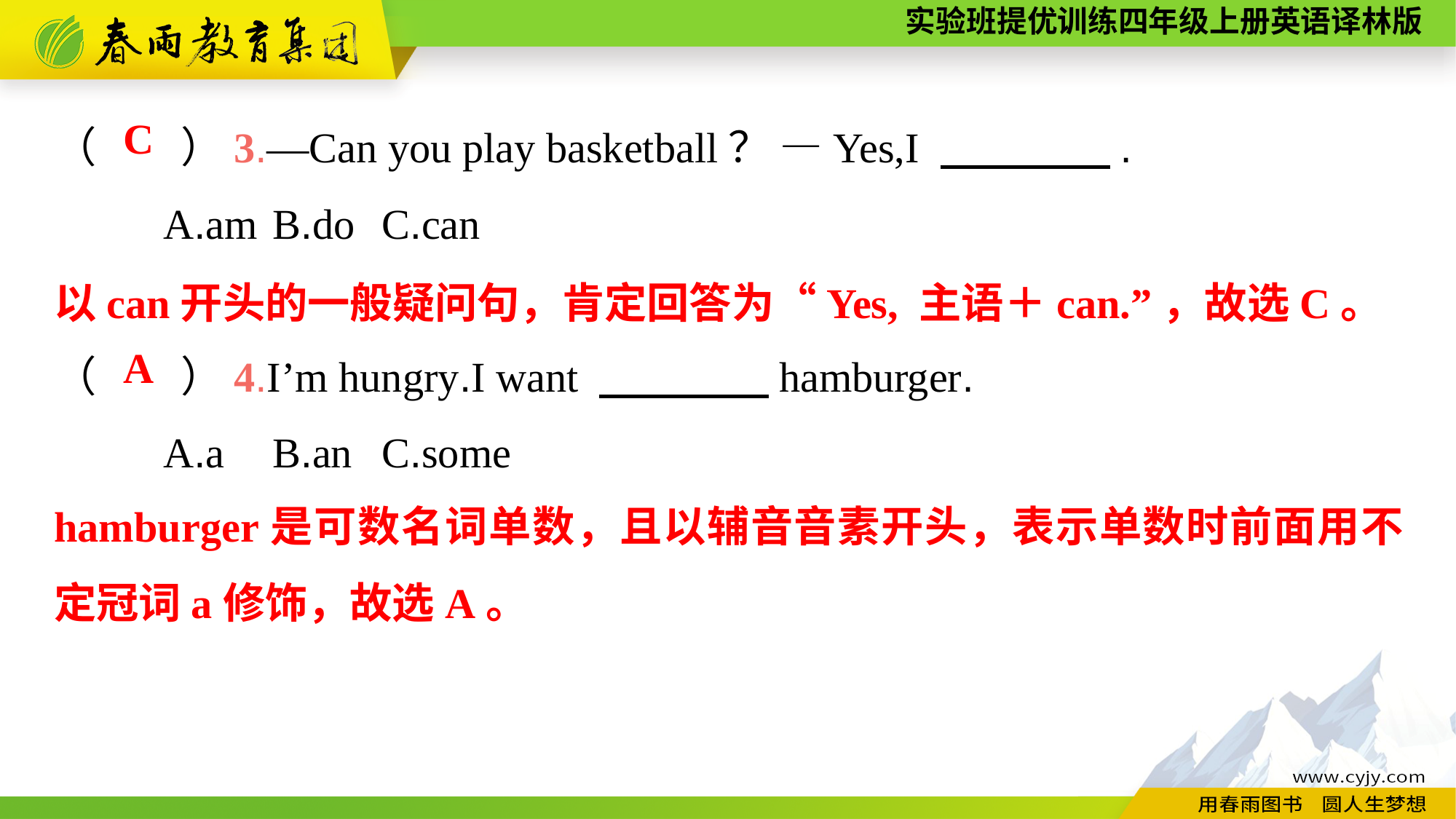

（　　）3.—Can you play basketball？ —Yes,I 　　　　.
	A.am	B.do	C.can

（　　）4.I’m hungry.I want 　　　　hamburger.
	A.a	B.an	C.some
C
以can开头的一般疑问句，肯定回答为“Yes, 主语＋can.”，故选C。
A
hamburger是可数名词单数，且以辅音音素开头，表示单数时前面用不定冠词a修饰，故选A。